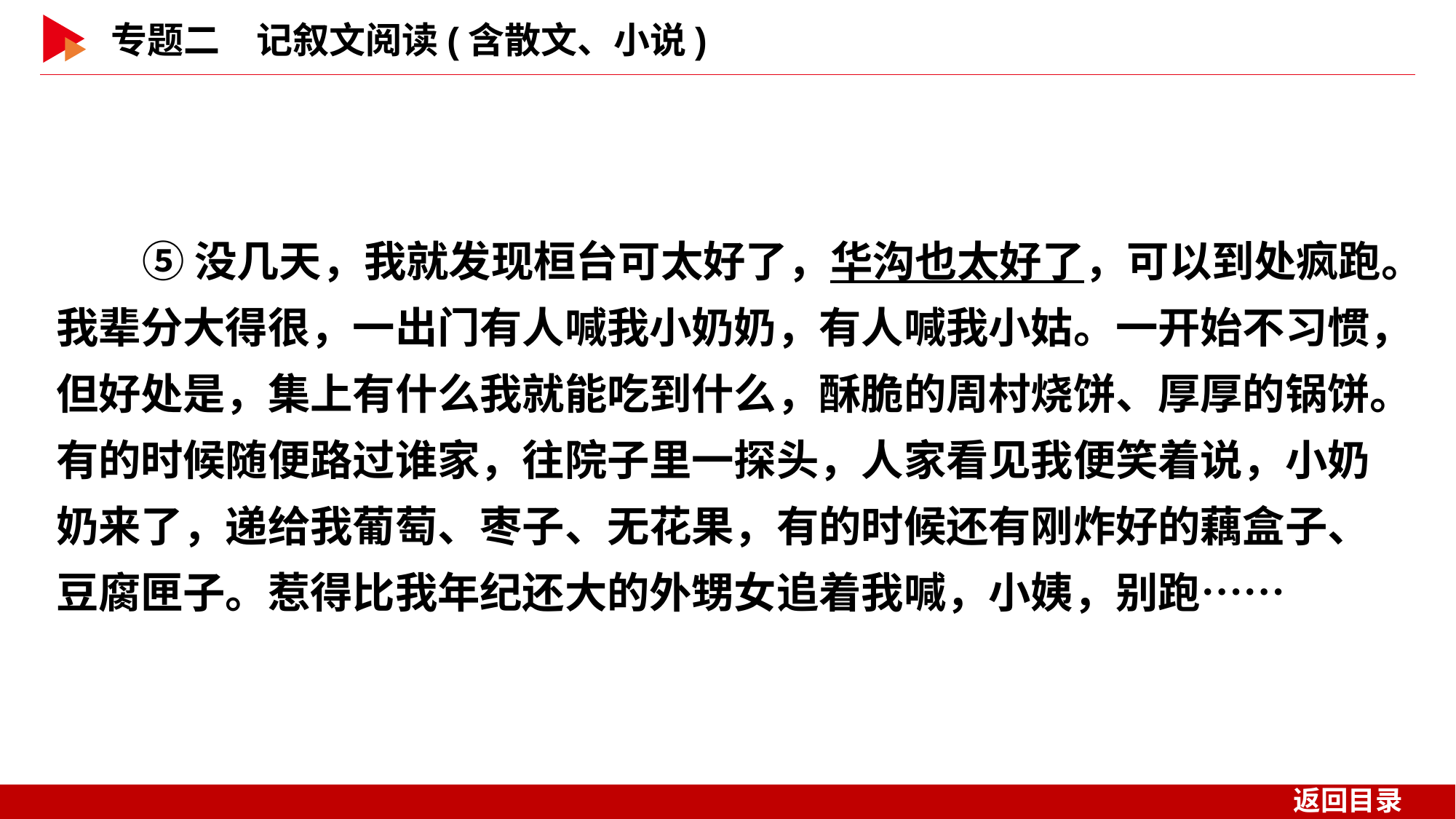

⑤没几天，我就发现桓台可太好了，华沟也太好了，可以到处疯跑。我辈分大得很，一出门有人喊我小奶奶，有人喊我小姑。一开始不习惯，但好处是，集上有什么我就能吃到什么，酥脆的周村烧饼、厚厚的锅饼。有的时候随便路过谁家，往院子里一探头，人家看见我便笑着说，小奶奶来了，递给我葡萄、枣子、无花果，有的时候还有刚炸好的藕盒子、豆腐匣子。惹得比我年纪还大的外甥女追着我喊，小姨，别跑……